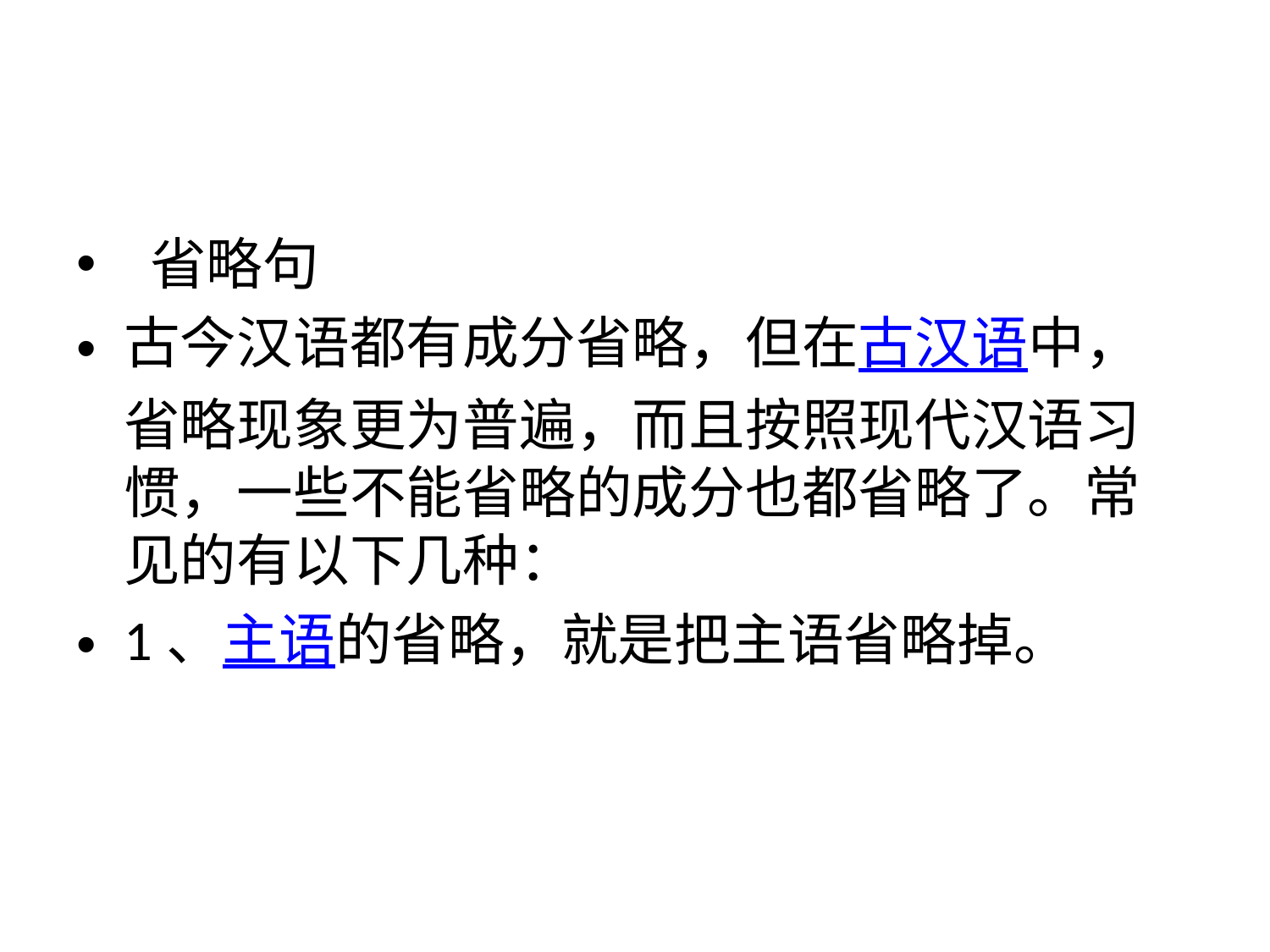

省略句
古今汉语都有成分省略，但在古汉语中，省略现象更为普遍，而且按照现代汉语习惯，一些不能省略的成分也都省略了。常见的有以下几种：
1、主语的省略，就是把主语省略掉。